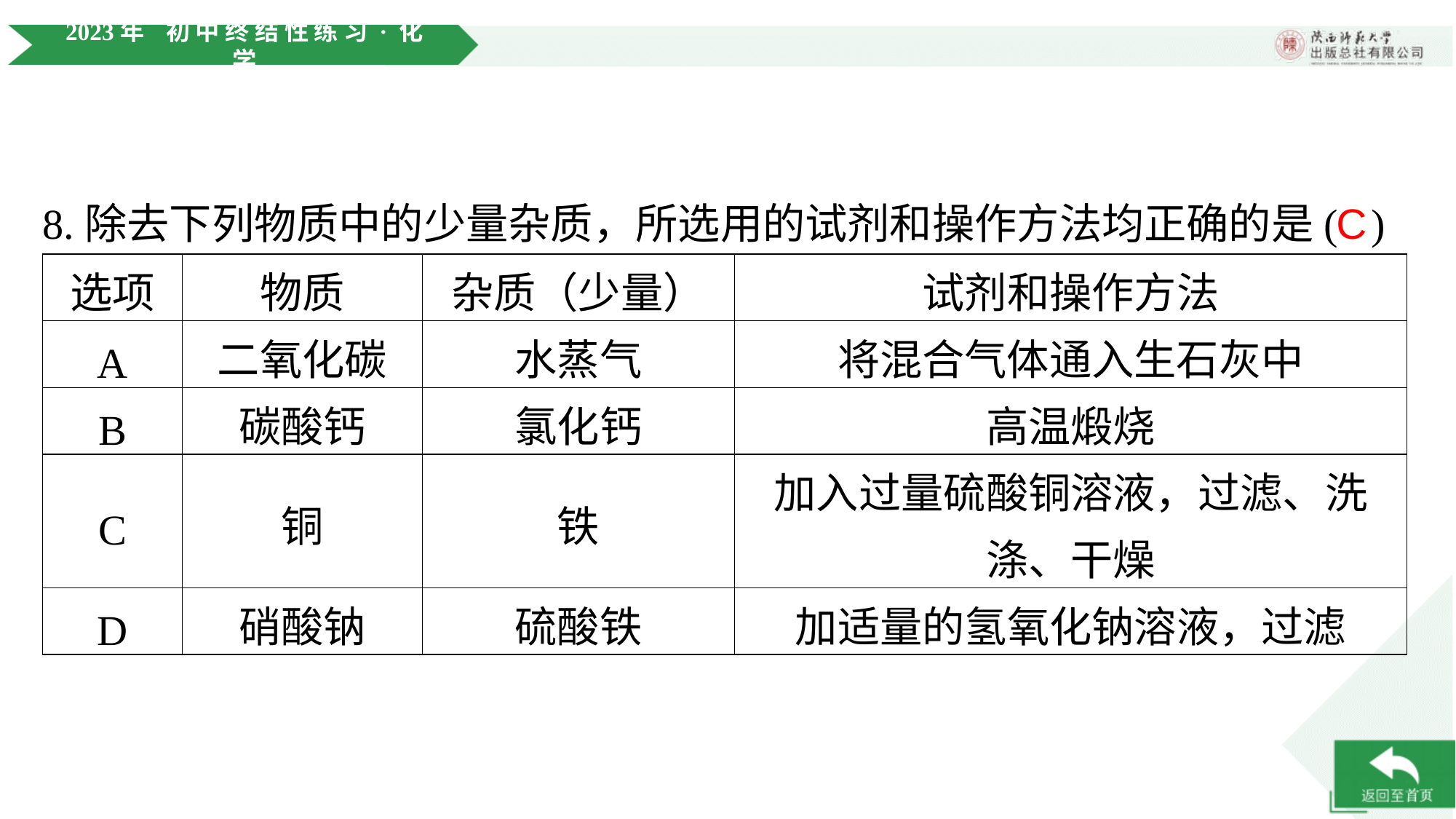

8.除去下列物质中的少量杂质，所选用的试剂和操作方法均正确的是(   )
C
| 选项 | 物质 | 杂质（少量） | 试剂和操作方法 |
| --- | --- | --- | --- |
| A | 二氧化碳 | 水蒸气 | 将混合气体通入生石灰中 |
| B | 碳酸钙 | 氯化钙 | 高温煅烧 |
| C | 铜 | 铁 | 加入过量硫酸铜溶液，过滤、洗 涤、干燥 |
| D | 硝酸钠 | 硫酸铁 | 加适量的氢氧化钠溶液，过滤 |